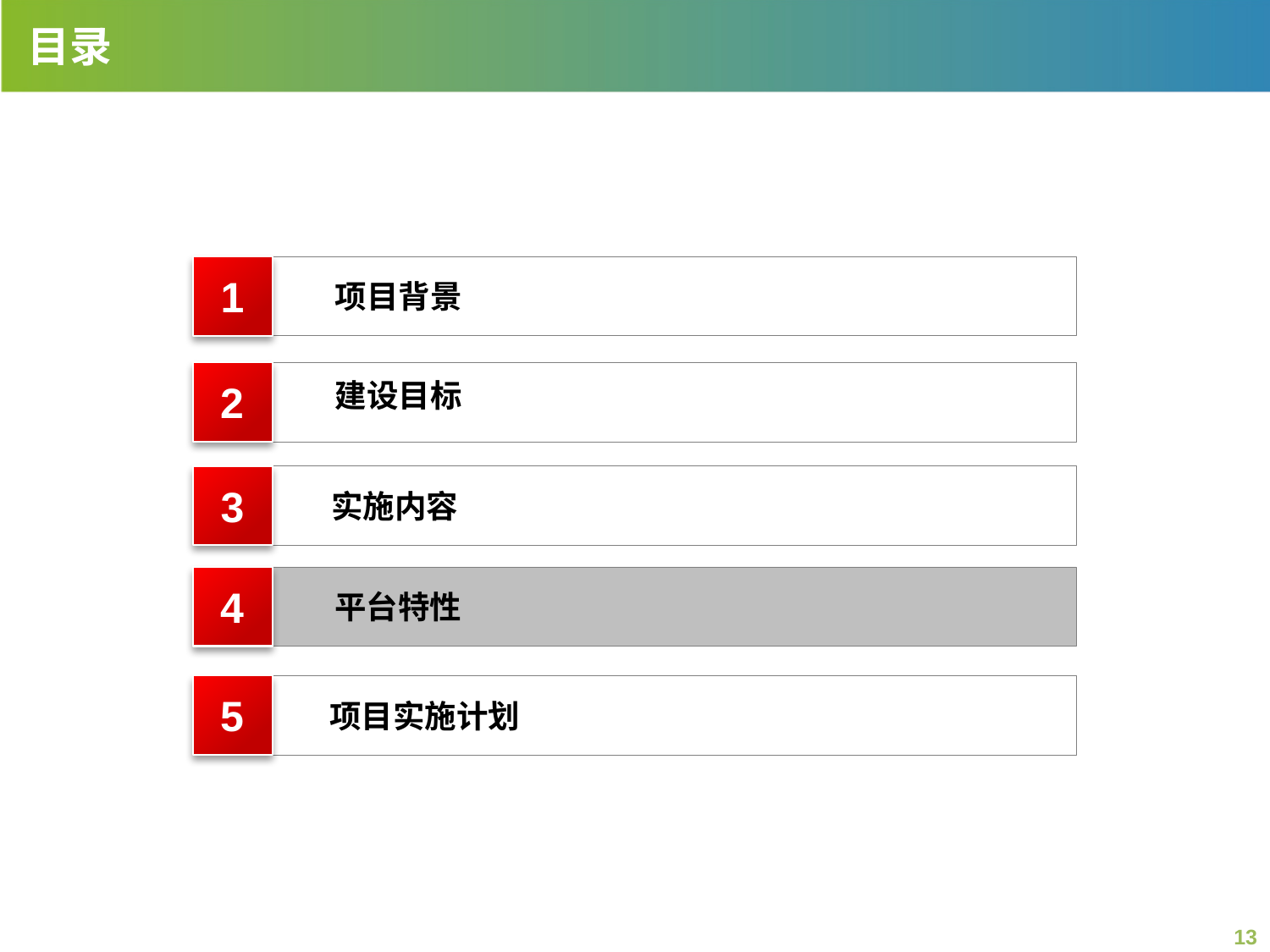

目录

1
项目背景

建设目标
2

3
实施内容

4
平台特性

5
项目实施计划